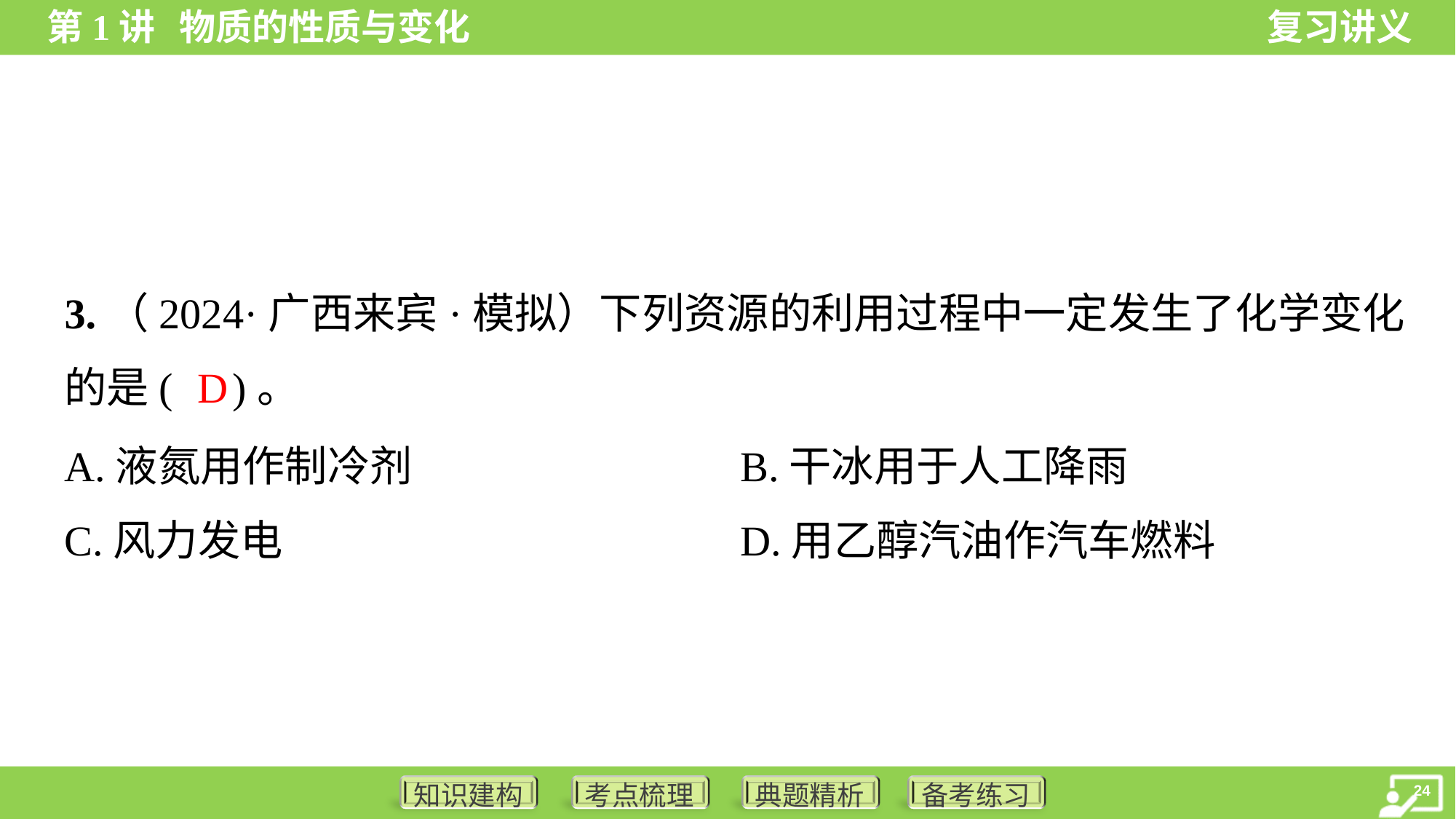

3.（2024·广西来宾·模拟）下列资源的利用过程中一定发生了化学变化
的是(     )。
D
A.液氮用作制冷剂	B.干冰用于人工降雨
C.风力发电	D.用乙醇汽油作汽车燃料